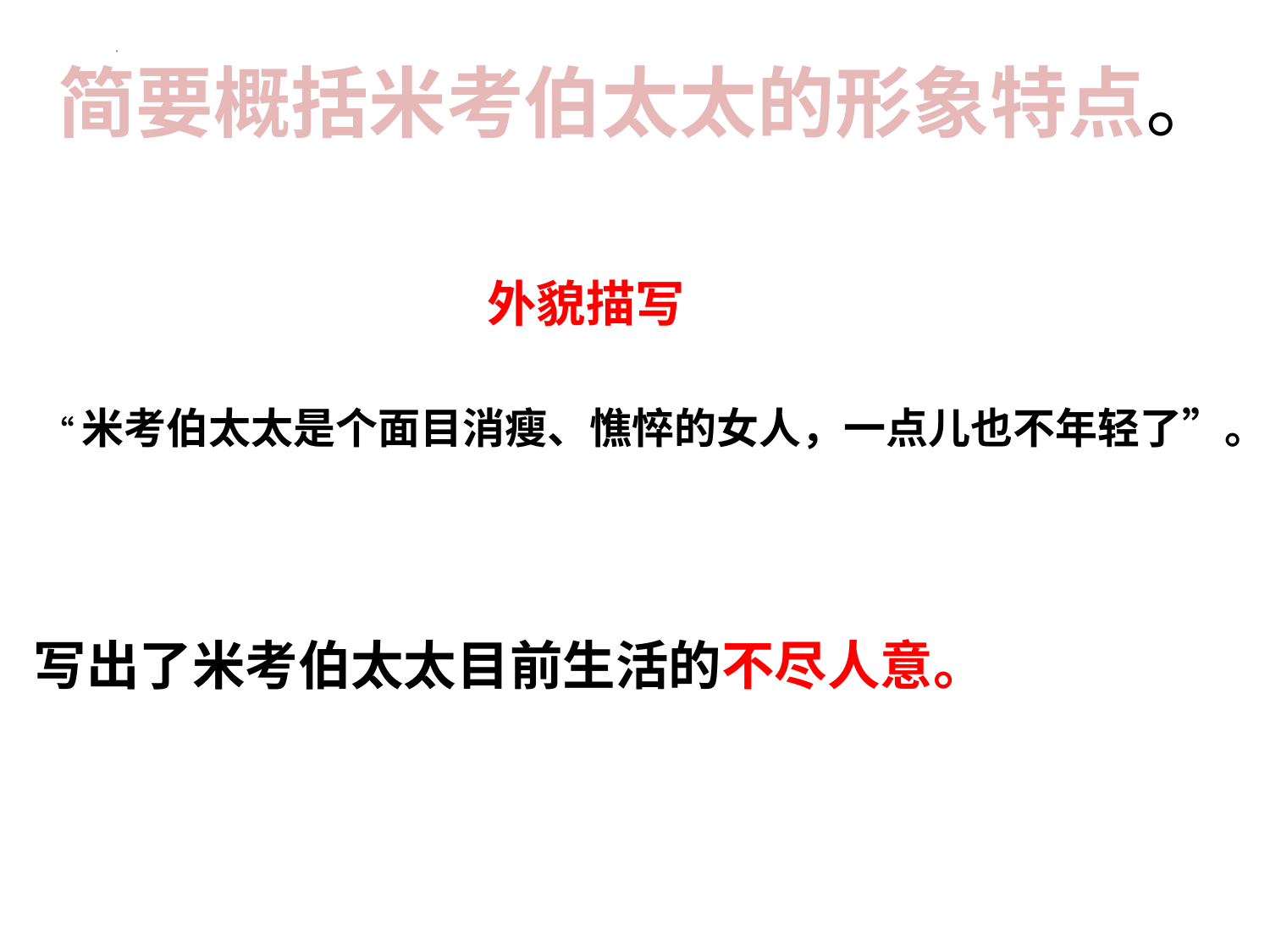

# 简要概括米考伯太太的形象特点。
外貌描写
“米考伯太太是个面目消瘦、憔悴的女人，一点儿也不年轻了”。
写出了米考伯太太目前生活的不尽人意。